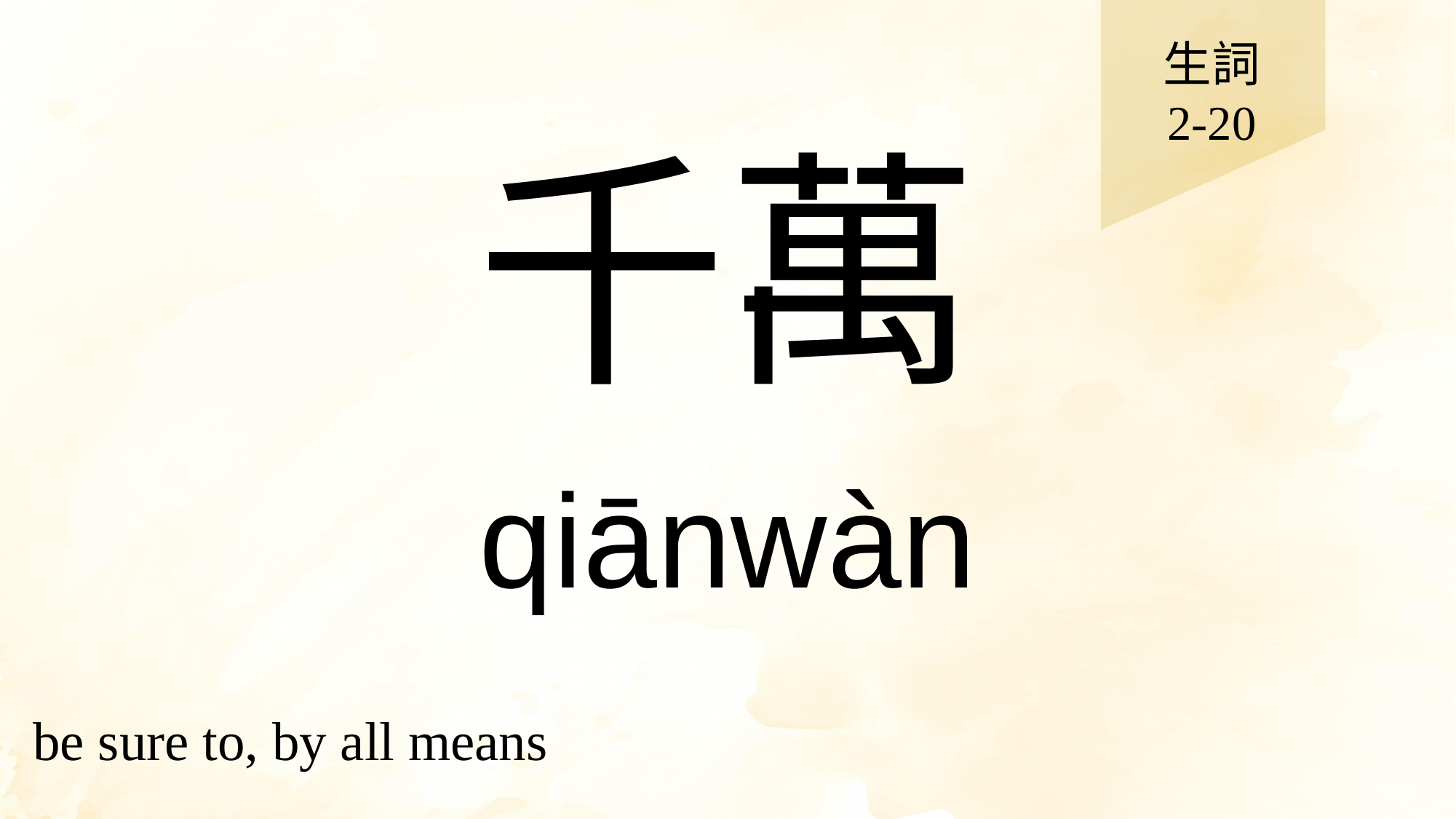

生詞
2-20
# 千萬
qiānwàn
be sure to, by all means